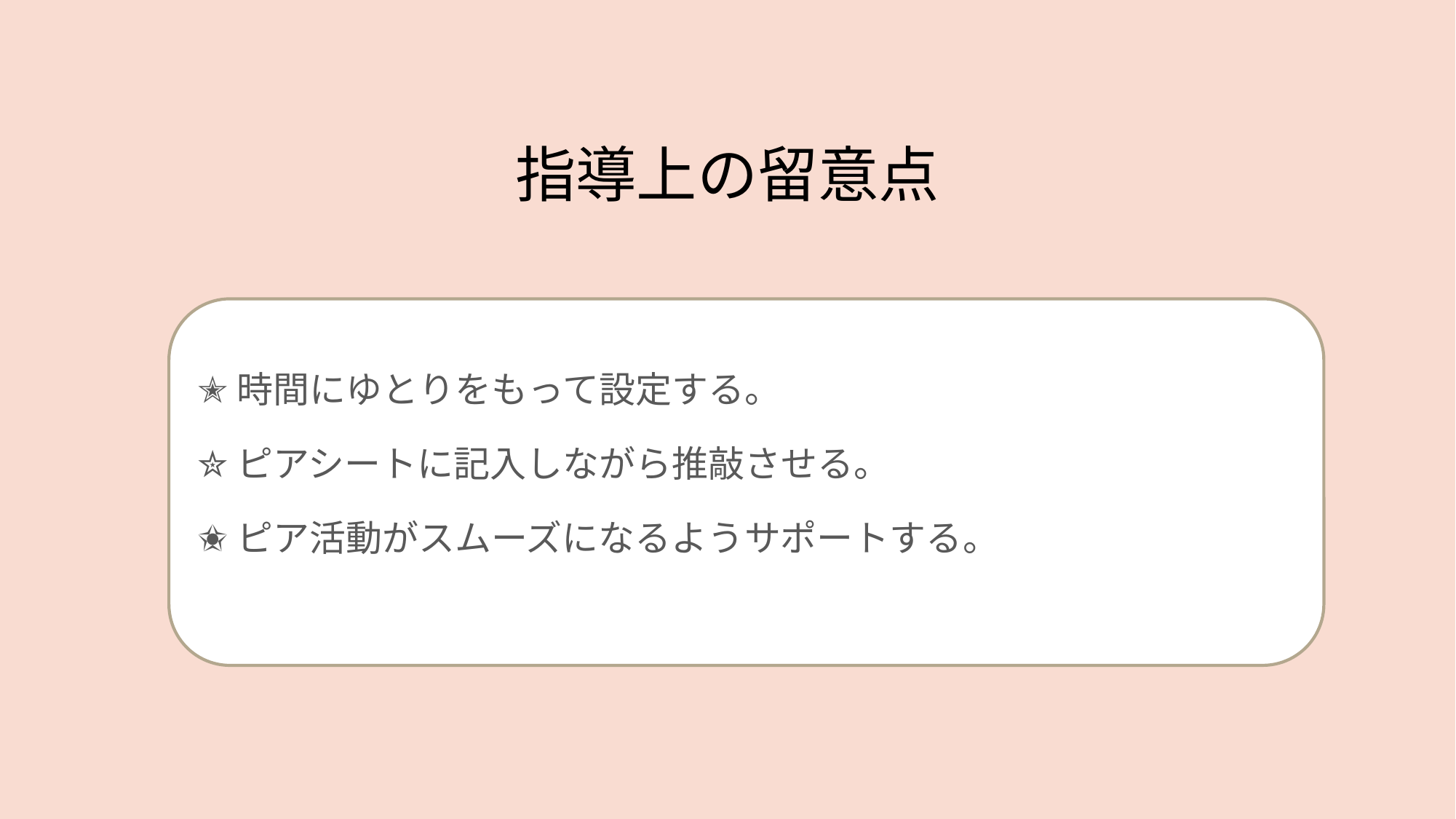

指導上の留意点

✭時間にゆとりをもって設定する。
✮ピアシートに記入しながら推敲させる。
✬ピア活動がスムーズになるようサポートする。